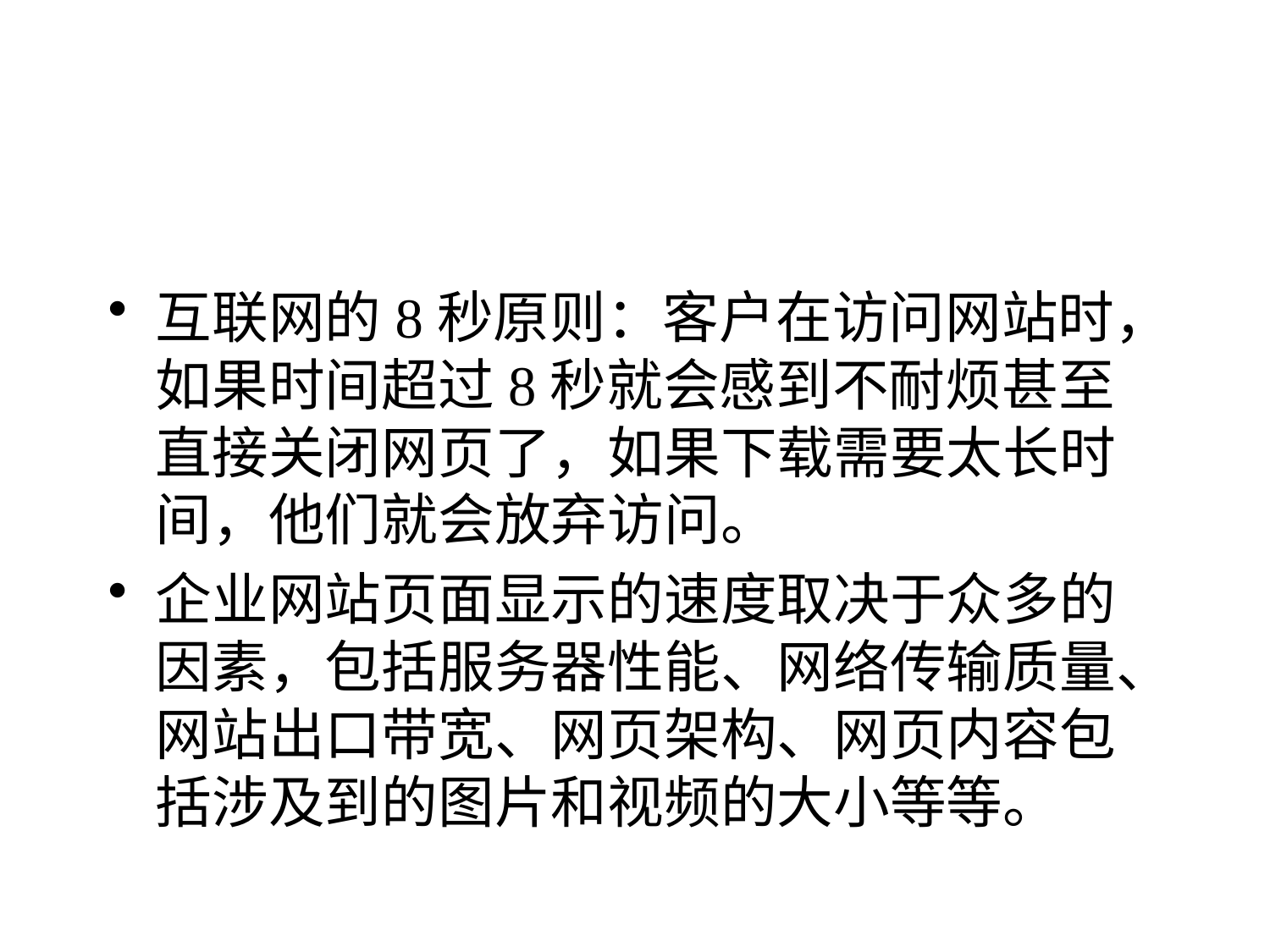

#
互联网的8秒原则：客户在访问网站时，如果时间超过8秒就会感到不耐烦甚至直接关闭网页了，如果下载需要太长时间，他们就会放弃访问。
企业网站页面显示的速度取决于众多的因素，包括服务器性能、网络传输质量、网站出口带宽、网页架构、网页内容包括涉及到的图片和视频的大小等等。